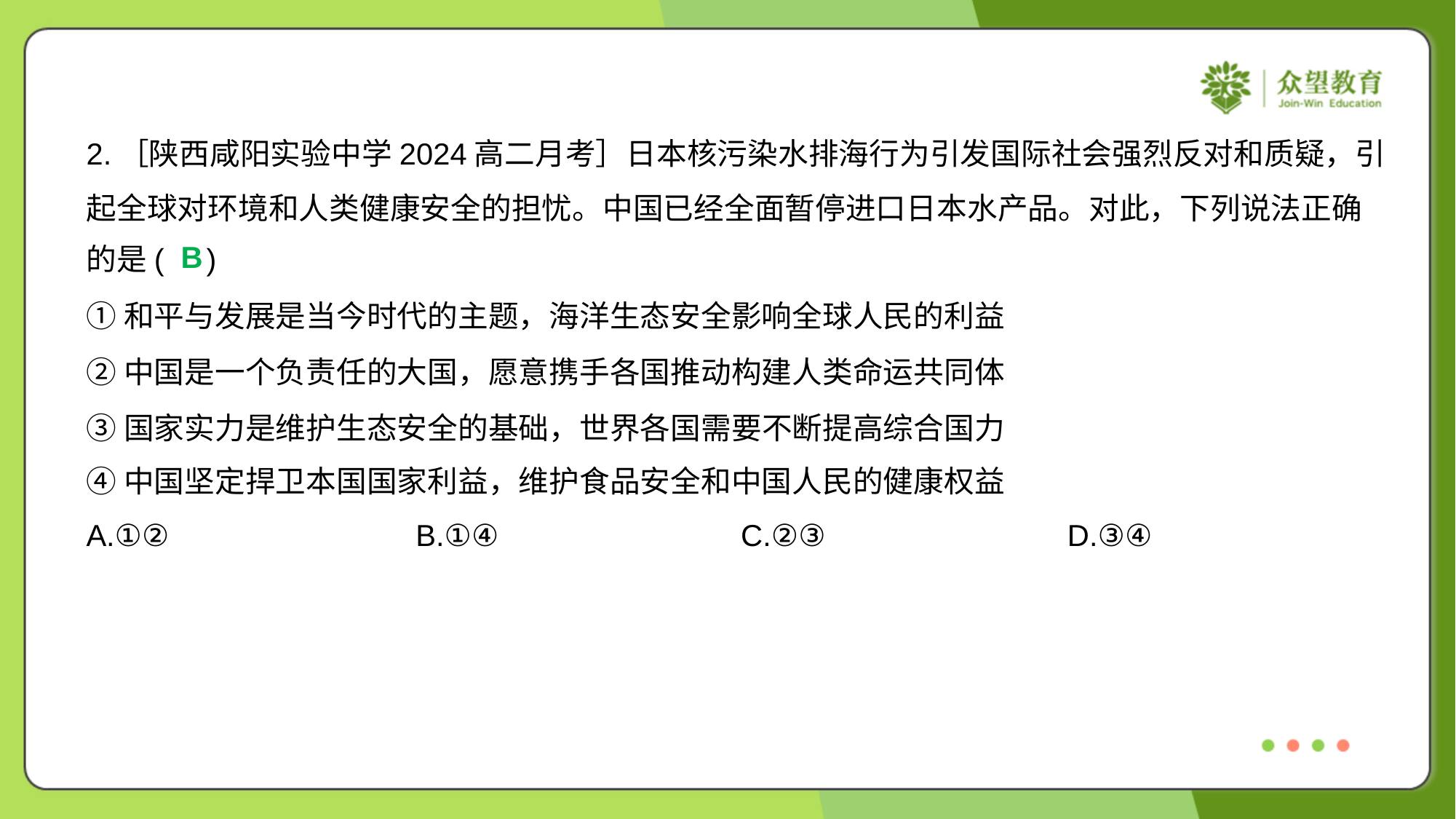

2.［陕西咸阳实验中学2024高二月考］日本核污染水排海行为引发国际社会强烈反对和质疑，引
起全球对环境和人类健康安全的担忧。中国已经全面暂停进口日本水产品。对此，下列说法正确
的是(     )
B
①和平与发展是当今时代的主题，海洋生态安全影响全球人民的利益
②中国是一个负责任的大国，愿意携手各国推动构建人类命运共同体
③国家实力是维护生态安全的基础，世界各国需要不断提高综合国力
④中国坚定捍卫本国国家利益，维护食品安全和中国人民的健康权益
A.①②	B.①④	C.②③	D.③④